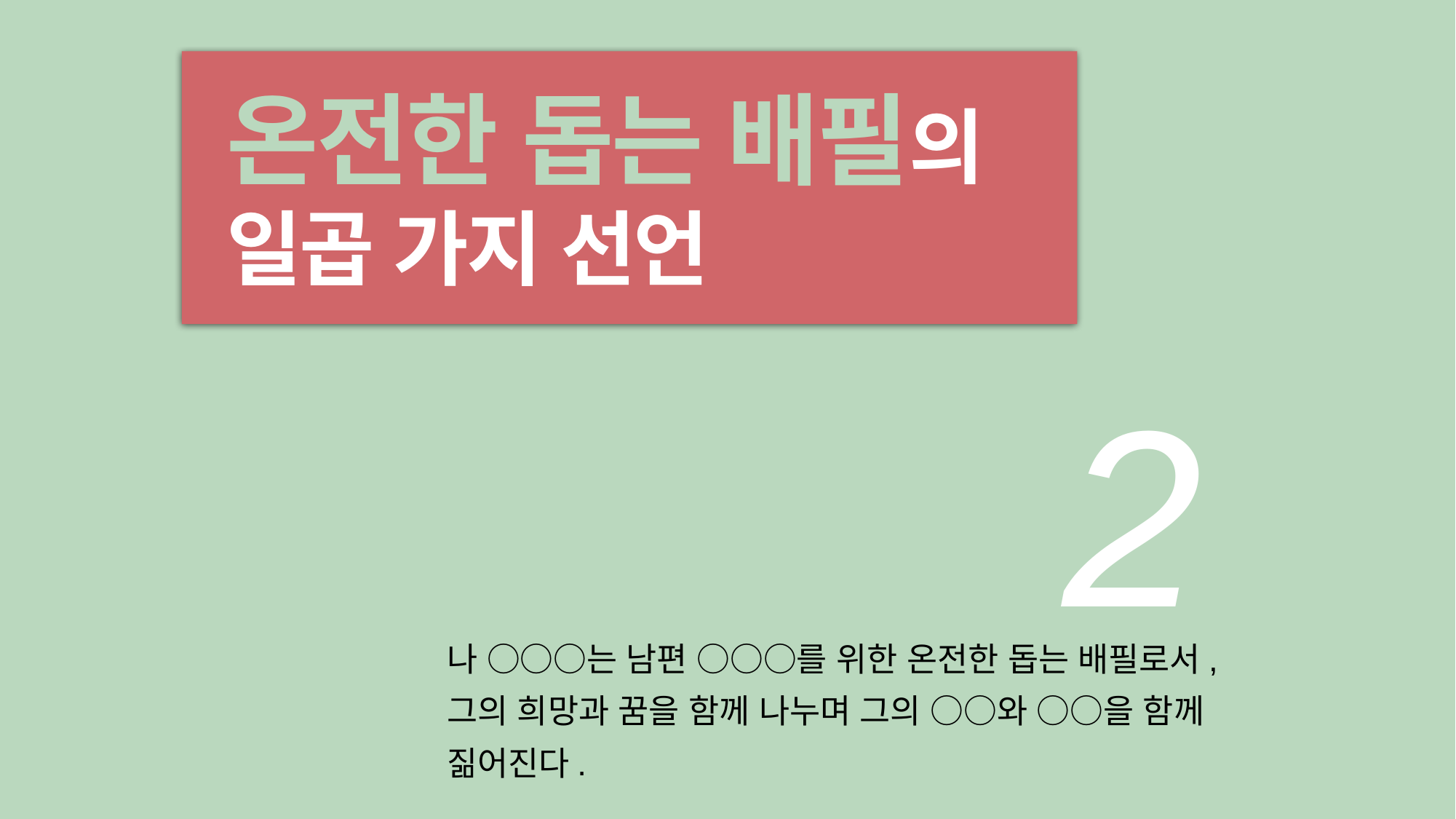

온전한 돕는 배필의 일곱 가지 선언

2
나 ○○○는 남편 ○○○를 위한 온전한 돕는 배필로서,
그의 희망과 꿈을 함께 나누며 그의 ○○와 ○○을 함께
짊어진다.